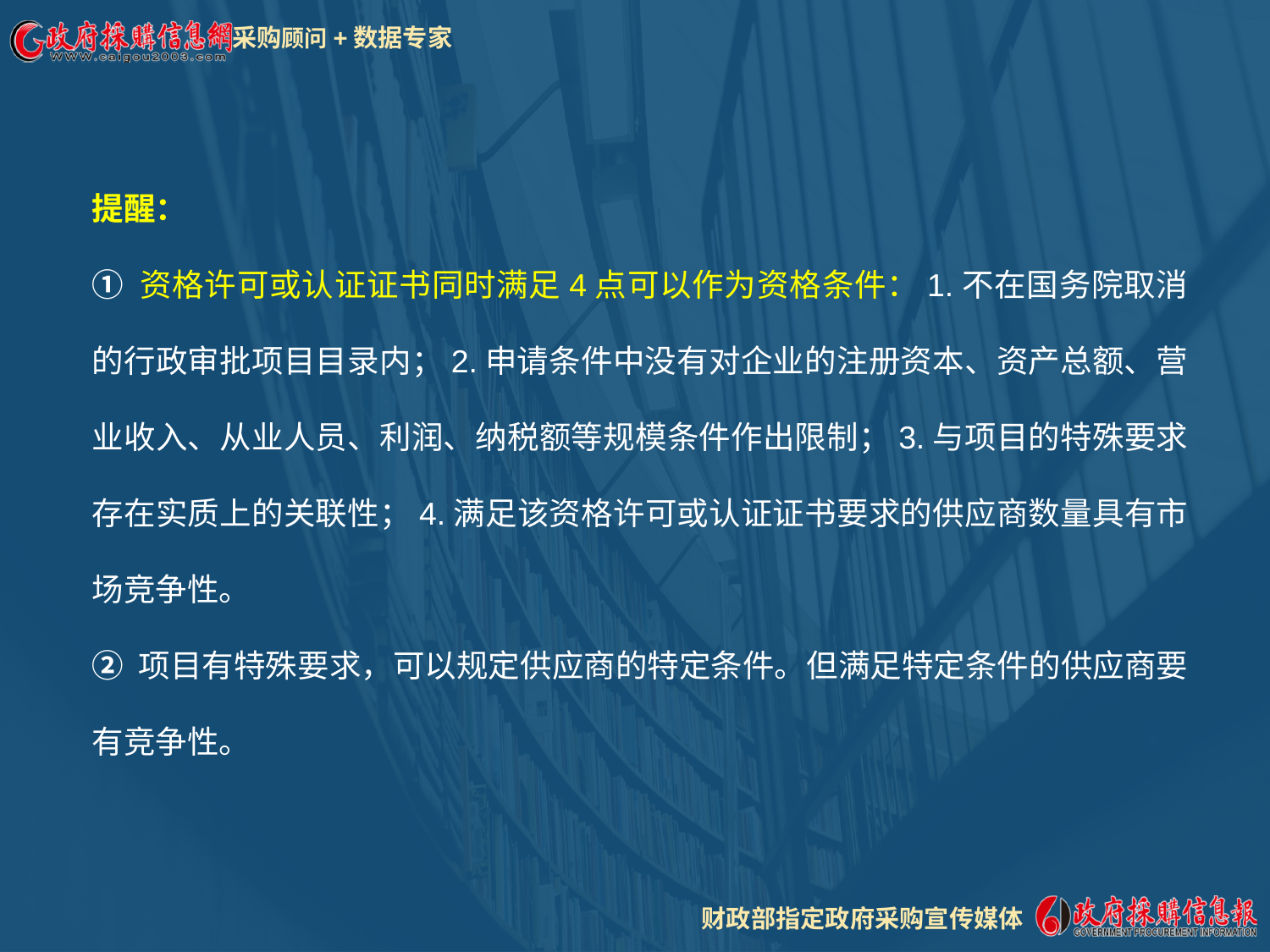

提醒：
① 资格许可或认证证书同时满足4点可以作为资格条件：1.不在国务院取消的行政审批项目目录内；2.申请条件中没有对企业的注册资本、资产总额、营业收入、从业人员、利润、纳税额等规模条件作出限制；3.与项目的特殊要求存在实质上的关联性；4.满足该资格许可或认证证书要求的供应商数量具有市场竞争性。
② 项目有特殊要求，可以规定供应商的特定条件。但满足特定条件的供应商要有竞争性。